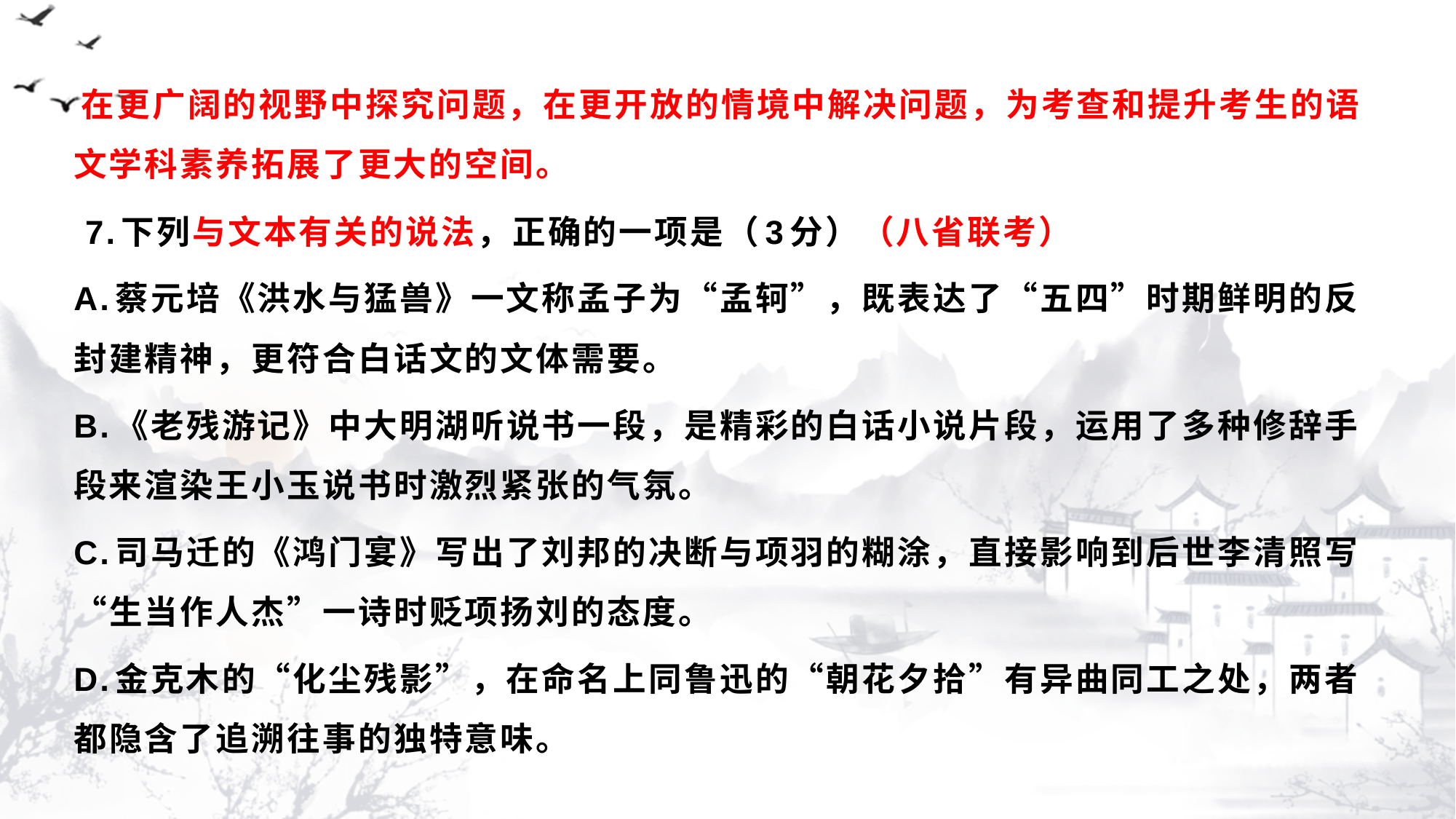

#
 在更广阔的视野中探究问题，在更开放的情境中解决问题，为考查和提升考生的语文学科素养拓展了更大的空间。
 7.下列与文本有关的说法，正确的一项是（3分）（八省联考）
A.蔡元培《洪水与猛兽》一文称孟子为“孟轲”，既表达了“五四”时期鲜明的反封建精神，更符合白话文的文体需要。
B.《老残游记》中大明湖听说书一段，是精彩的白话小说片段，运用了多种修辞手段来渲染王小玉说书时激烈紧张的气氛。
C.司马迁的《鸿门宴》写出了刘邦的决断与项羽的糊涂，直接影响到后世李清照写“生当作人杰”一诗时贬项扬刘的态度。
D.金克木的“化尘残影”，在命名上同鲁迅的“朝花夕拾”有异曲同工之处，两者都隐含了追溯往事的独特意味。